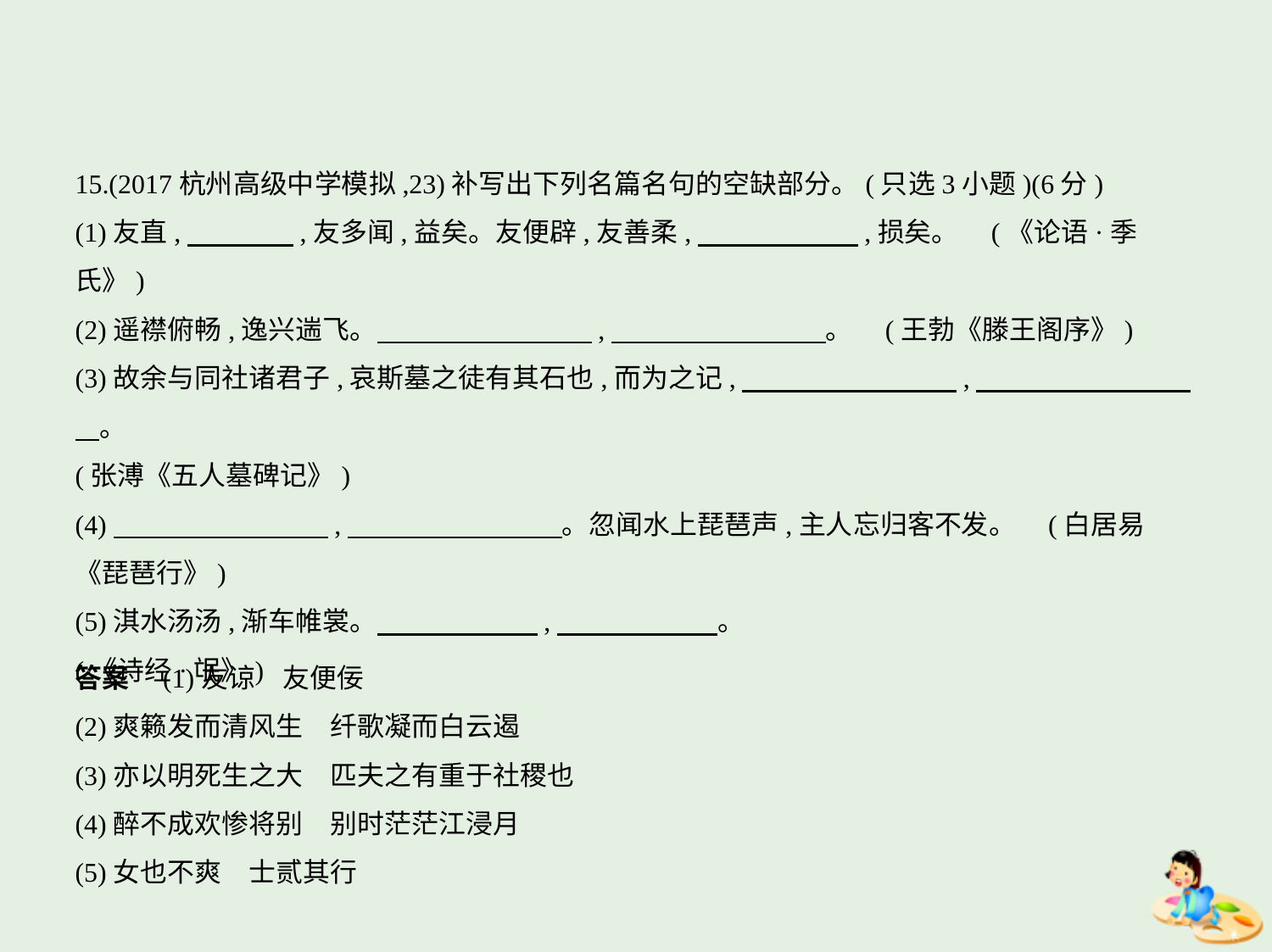

15.(2017杭州高级中学模拟,23)补写出下列名篇名句的空缺部分。(只选3小题)(6分)
(1)友直,　　　    ,友多闻,益矣。友便辟,友善柔,　　　　　    ,损矣。 (《论语·季氏》)
(2)遥襟俯畅,逸兴遄飞。　　　　　　　    ,　　　　　　　    。 (王勃《滕王阁序》)
(3)故余与同社诸君子,哀斯墓之徒有其石也,而为之记,　　　　　　　    ,　　　　　　　    
    。
(张溥《五人墓碑记》)
(4)　　　　　　　    ,　　　　　　　    。忽闻水上琵琶声,主人忘归客不发。 (白居易
《琵琶行》)
(5)淇水汤汤,渐车帷裳。　　　　　    ,　　　　　    。
(《诗经·氓》)
答案　(1)友谅　友便佞
(2)爽籁发而清风生　纤歌凝而白云遏
(3)亦以明死生之大　匹夫之有重于社稷也
(4)醉不成欢惨将别　别时茫茫江浸月
(5)女也不爽　士贰其行